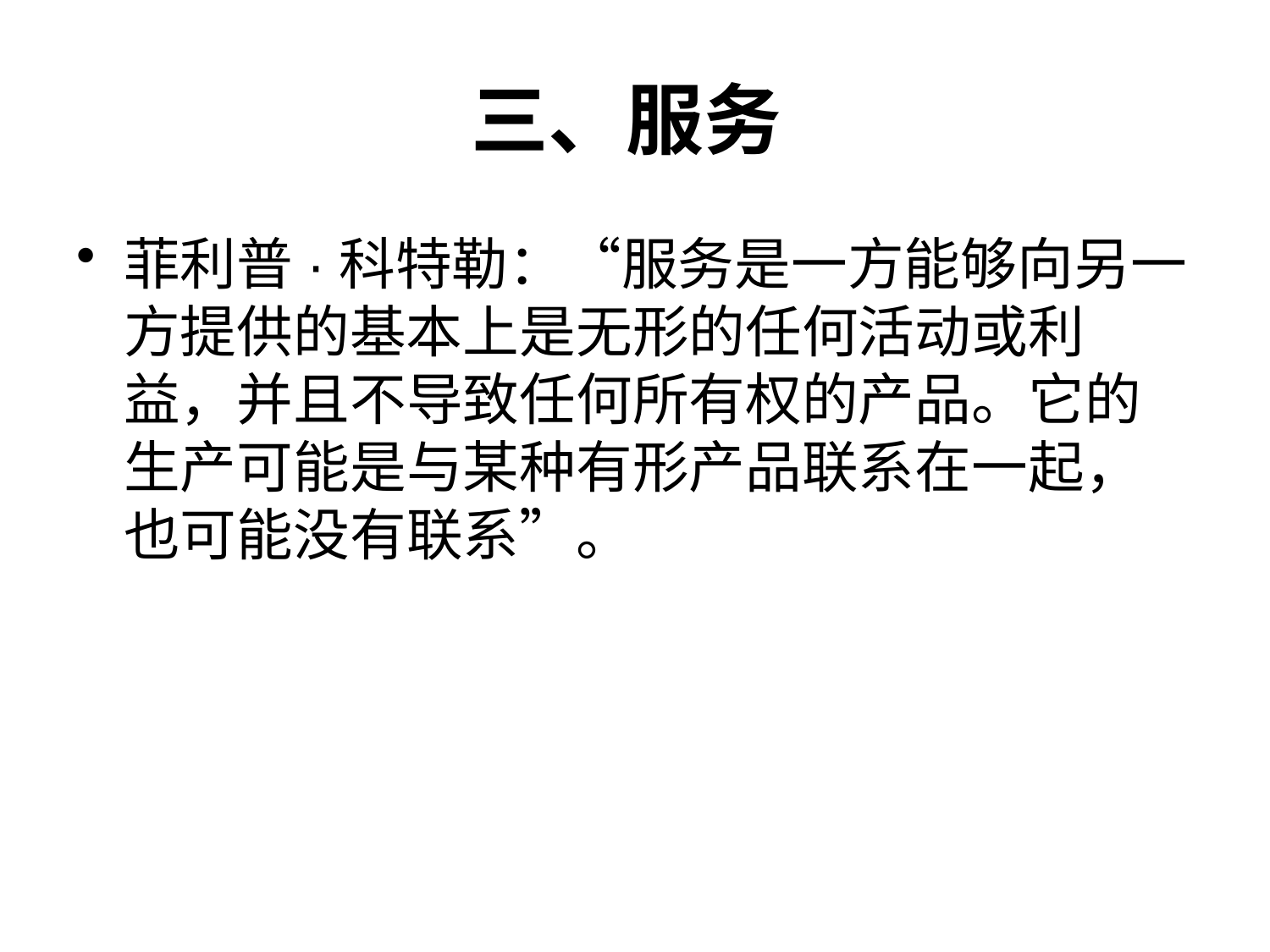

# 三、服务
菲利普·科特勒：“服务是一方能够向另一方提供的基本上是无形的任何活动或利益，并且不导致任何所有权的产品。它的生产可能是与某种有形产品联系在一起，也可能没有联系”。